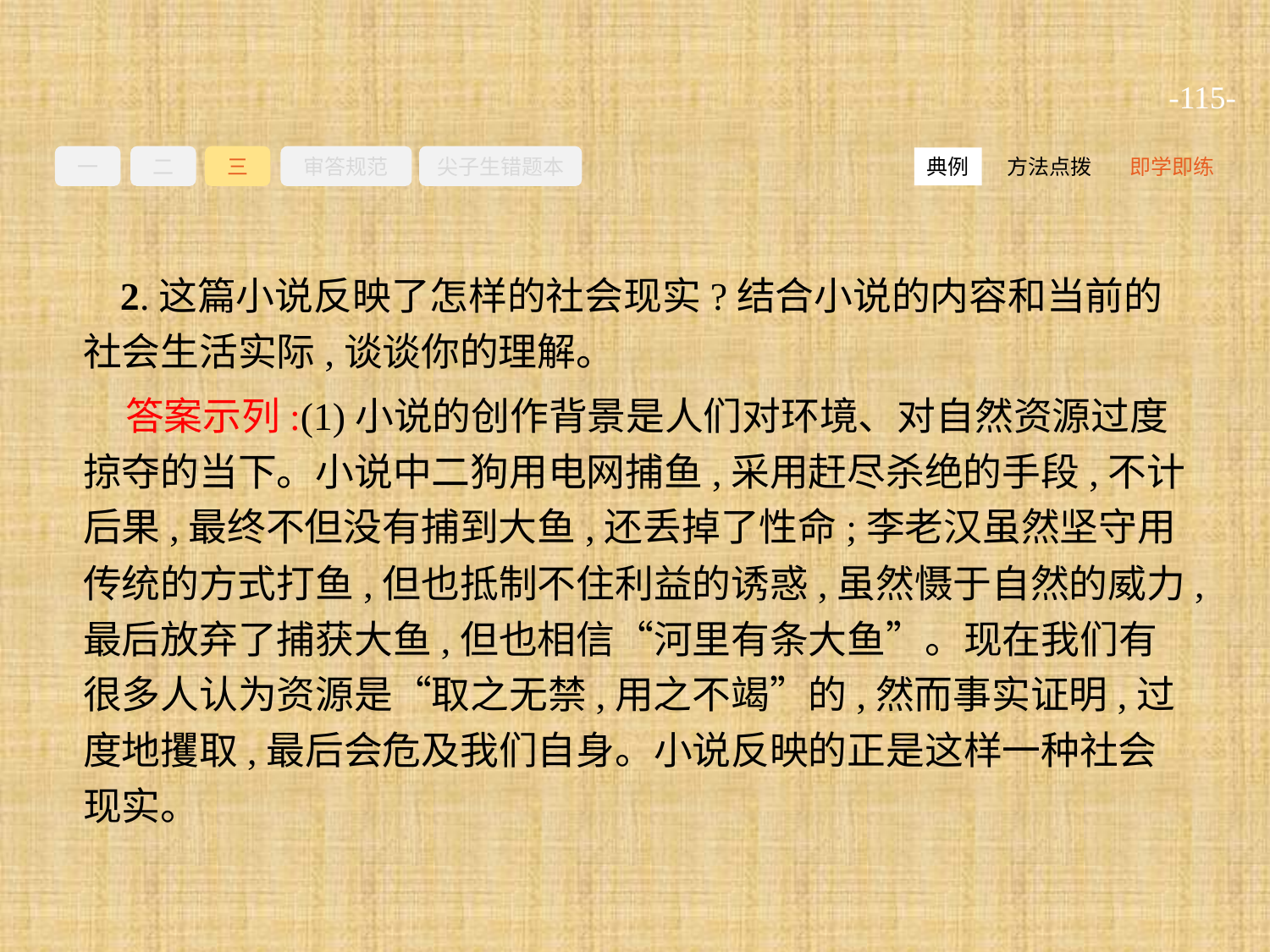

-115-
一
二
三
审答规范
尖子生错题本
方法点拨
即学即练
典例
2.这篇小说反映了怎样的社会现实?结合小说的内容和当前的社会生活实际,谈谈你的理解。
答案示列:(1)小说的创作背景是人们对环境、对自然资源过度掠夺的当下。小说中二狗用电网捕鱼,采用赶尽杀绝的手段,不计后果,最终不但没有捕到大鱼,还丢掉了性命;李老汉虽然坚守用传统的方式打鱼,但也抵制不住利益的诱惑,虽然慑于自然的威力,最后放弃了捕获大鱼,但也相信“河里有条大鱼”。现在我们有很多人认为资源是“取之无禁,用之不竭”的,然而事实证明,过度地攫取,最后会危及我们自身。小说反映的正是这样一种社会现实。